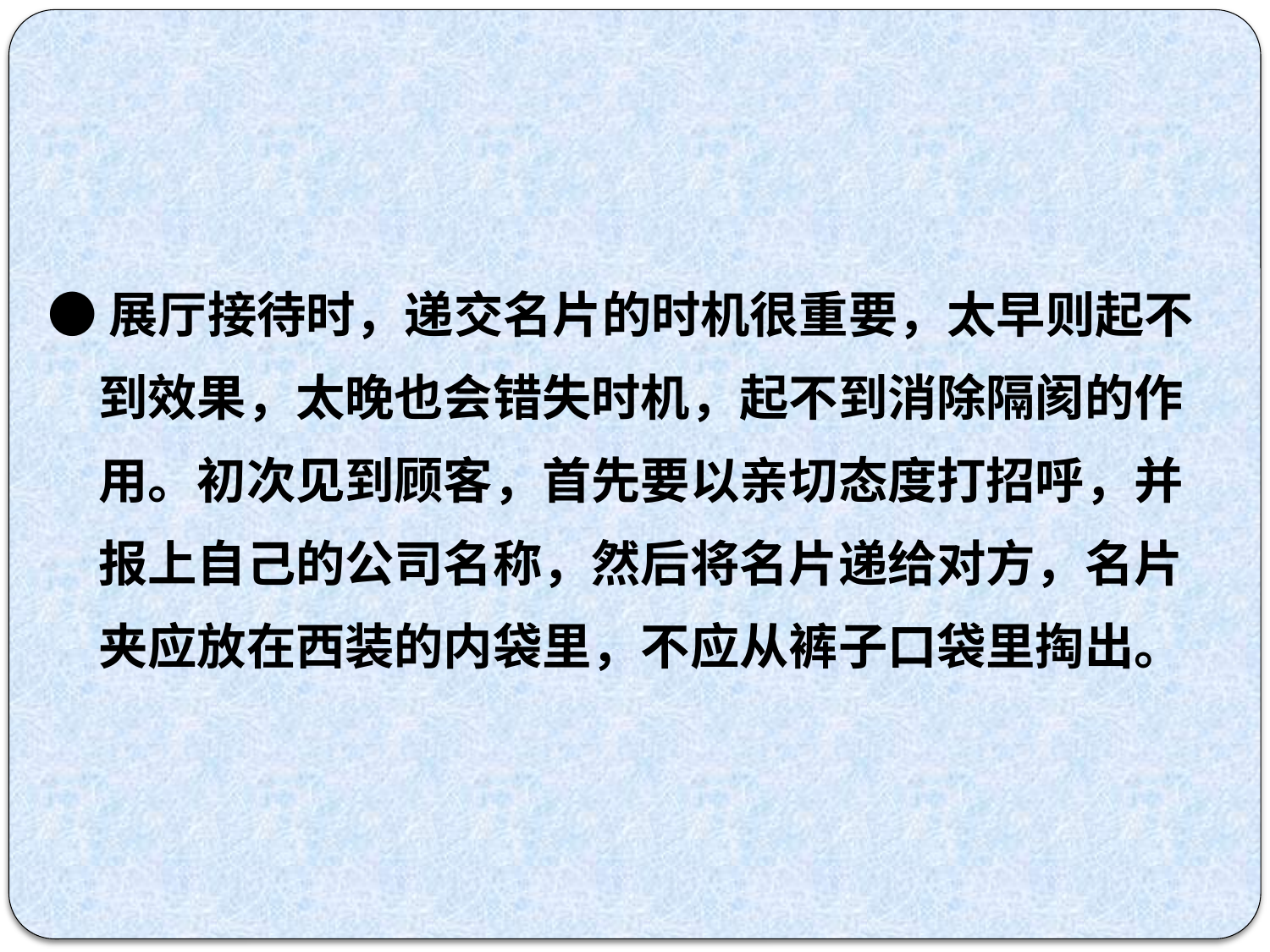

●展厅接待时，递交名片的时机很重要，太早则起不到效果，太晚也会错失时机，起不到消除隔阂的作用。初次见到顾客，首先要以亲切态度打招呼，并报上自己的公司名称，然后将名片递给对方，名片夹应放在西装的内袋里，不应从裤子口袋里掏出。